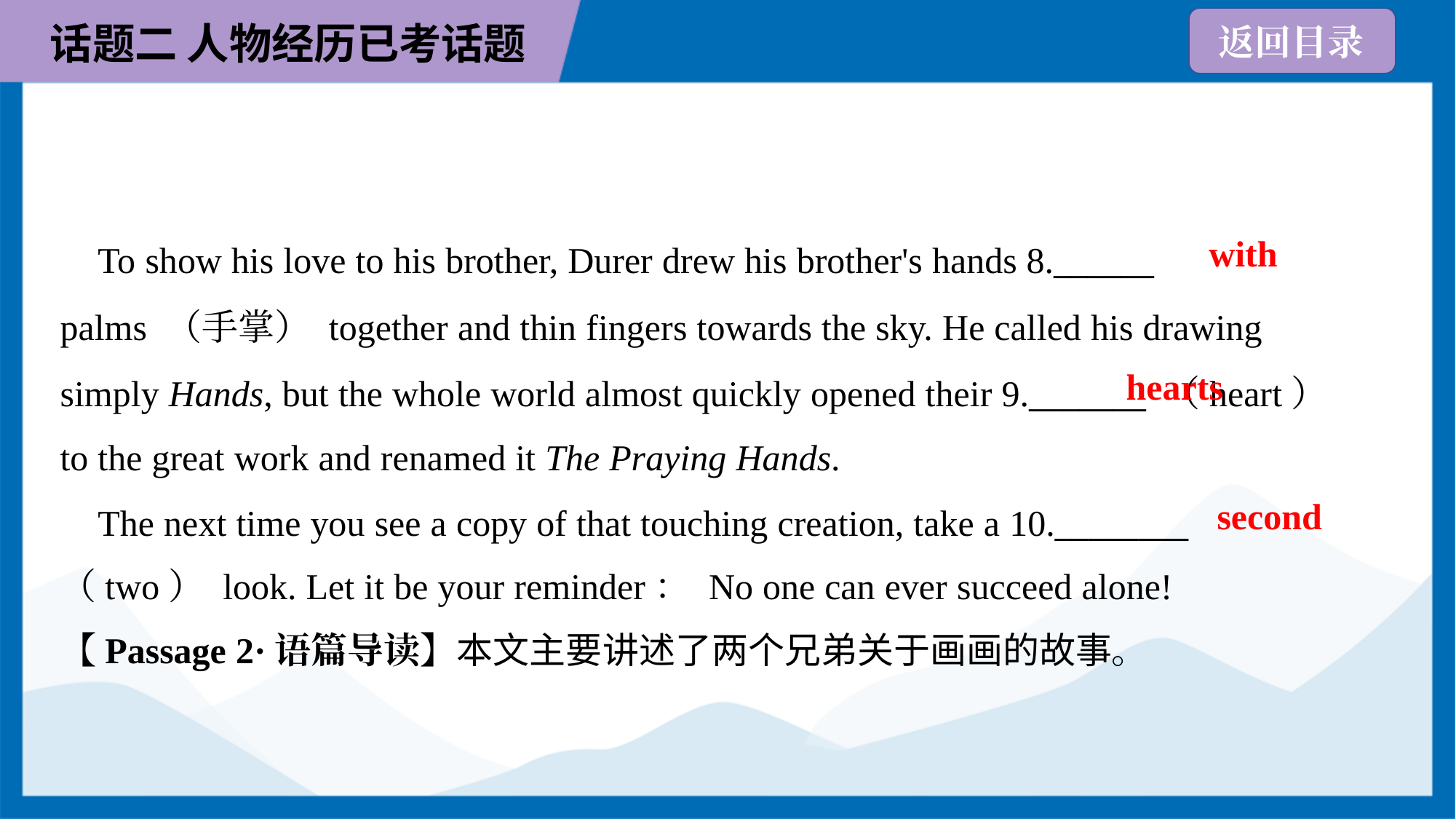

with
    To show his love to his brother, Durer drew his brother's hands 8.______
palms （手掌） together and thin fingers towards the sky. He called his drawing
simply Hands, but the whole world almost quickly opened their 9._______ （heart）
to the great work and renamed it The Praying Hands.
hearts
second
    The next time you see a copy of that touching creation, take a 10.________
（two） look. Let it be your reminder： No one can ever succeed alone!
【Passage 2·语篇导读】本文主要讲述了两个兄弟关于画画的故事。